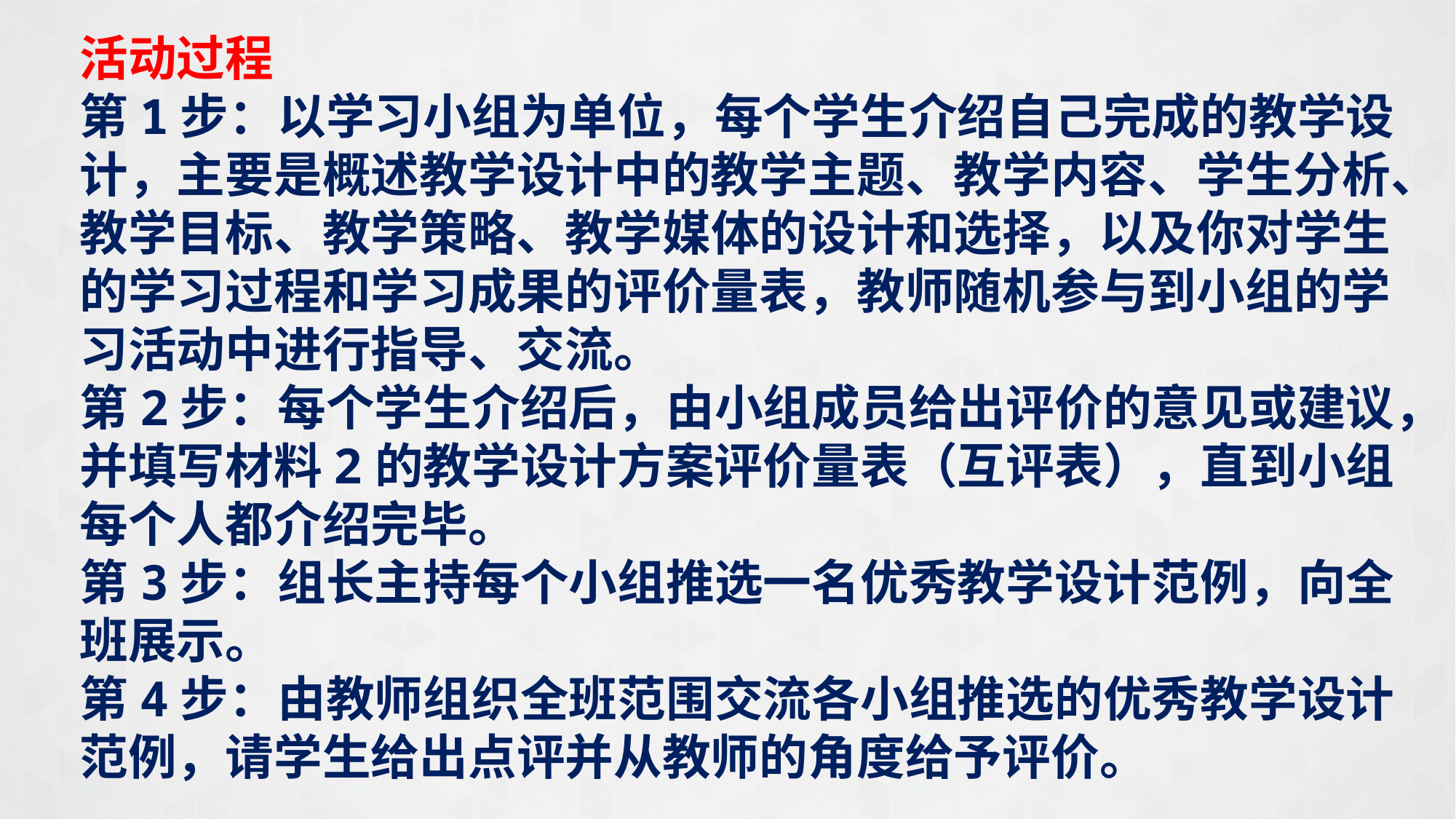

活动过程
第1步：以学习小组为单位，每个学生介绍自己完成的教学设计，主要是概述教学设计中的教学主题、教学内容、学生分析、教学目标、教学策略、教学媒体的设计和选择，以及你对学生的学习过程和学习成果的评价量表，教师随机参与到小组的学习活动中进行指导、交流。
第2步：每个学生介绍后，由小组成员给出评价的意见或建议，并填写材料2的教学设计方案评价量表（互评表），直到小组每个人都介绍完毕。
第3步：组长主持每个小组推选一名优秀教学设计范例，向全班展示。
第4步：由教师组织全班范围交流各小组推选的优秀教学设计范例，请学生给出点评并从教师的角度给予评价。